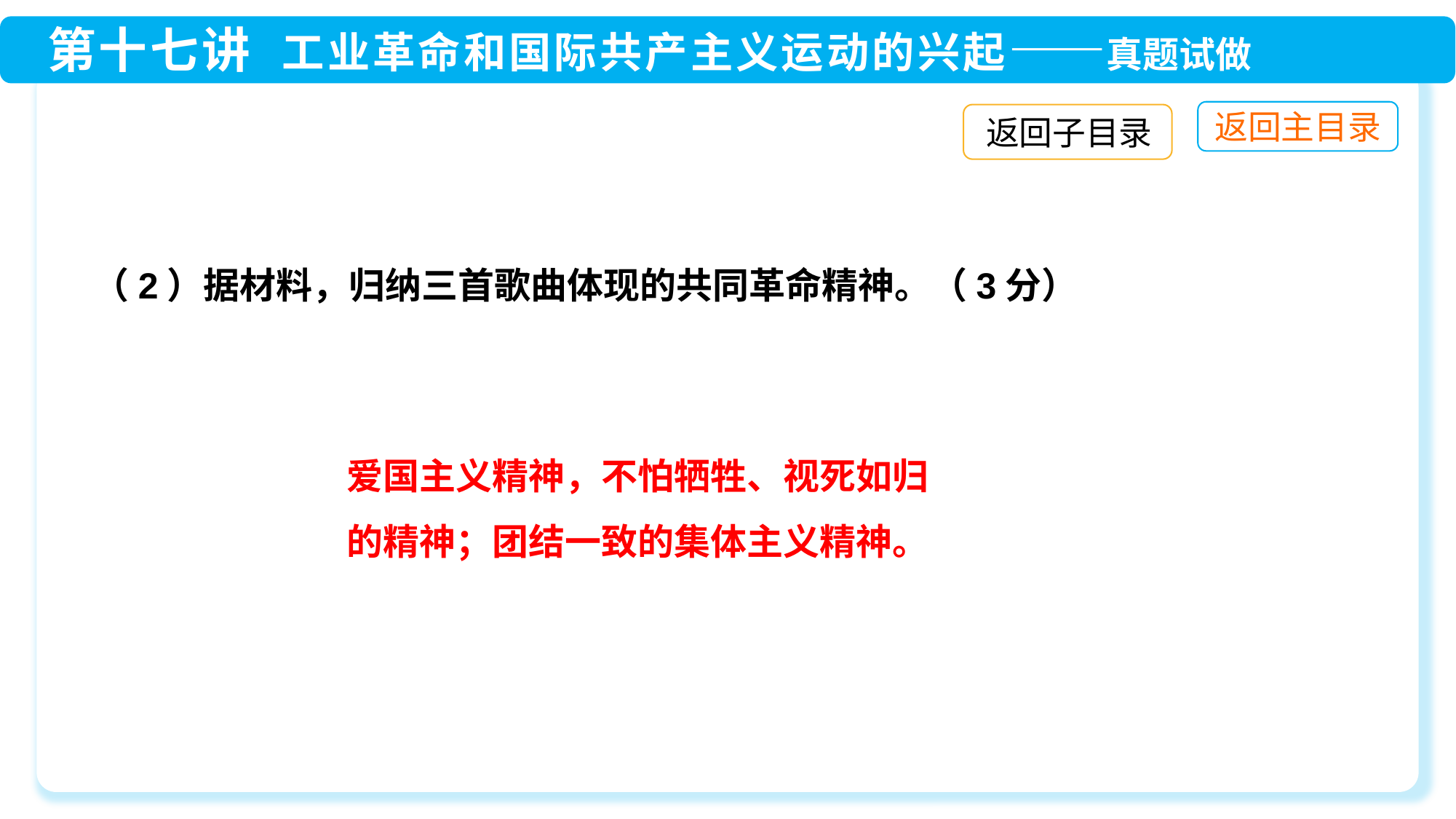

返回子目录
（2）据材料，归纳三首歌曲体现的共同革命精神。（3分）

爱国主义精神，不怕牺牲、视死如归的精神；团结一致的集体主义精神。